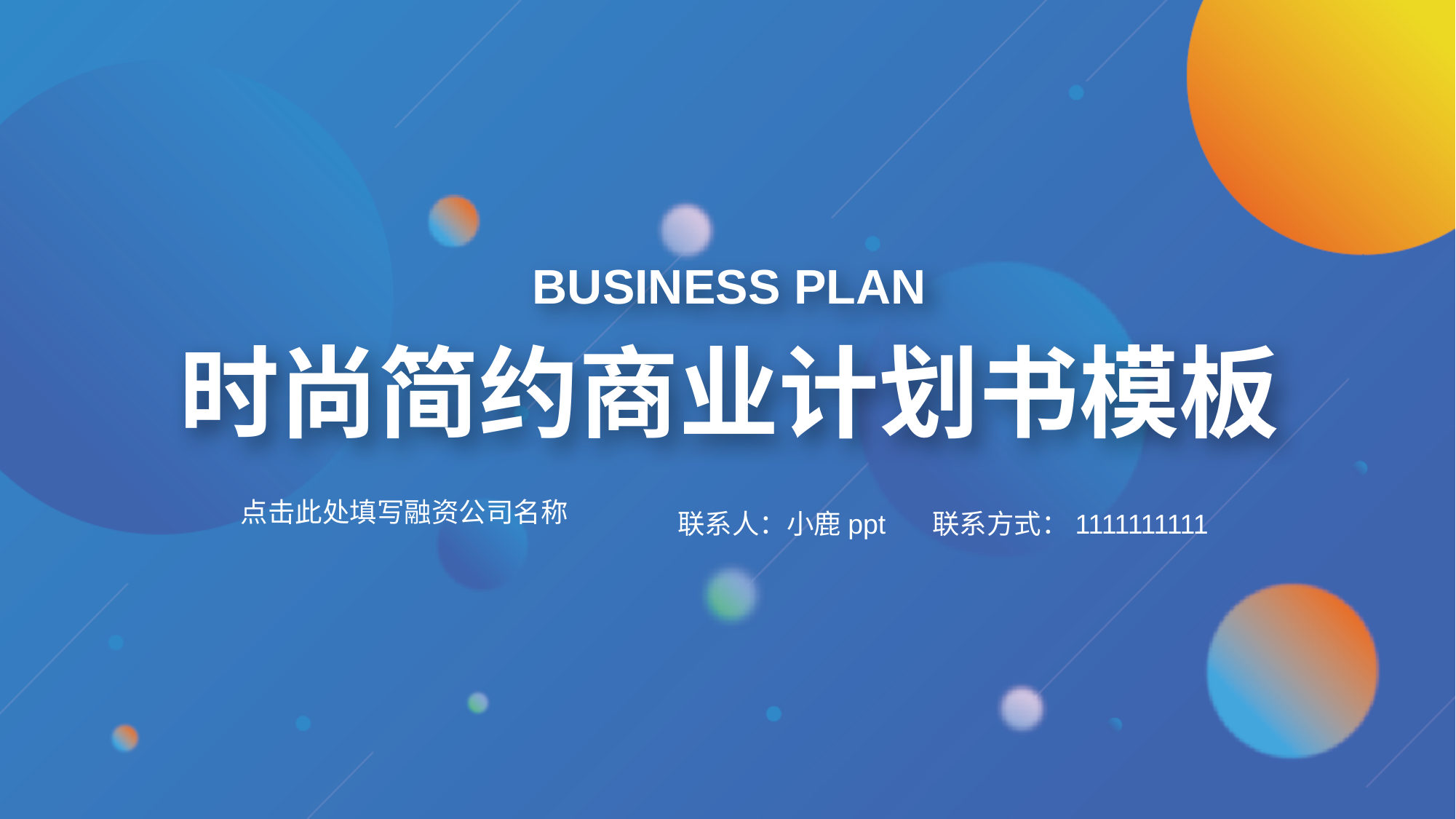

BUSINESS PLAN
时尚简约商业计划书模板
联系人：小鹿ppt
联系方式：1111111111
点击此处填写融资公司名称